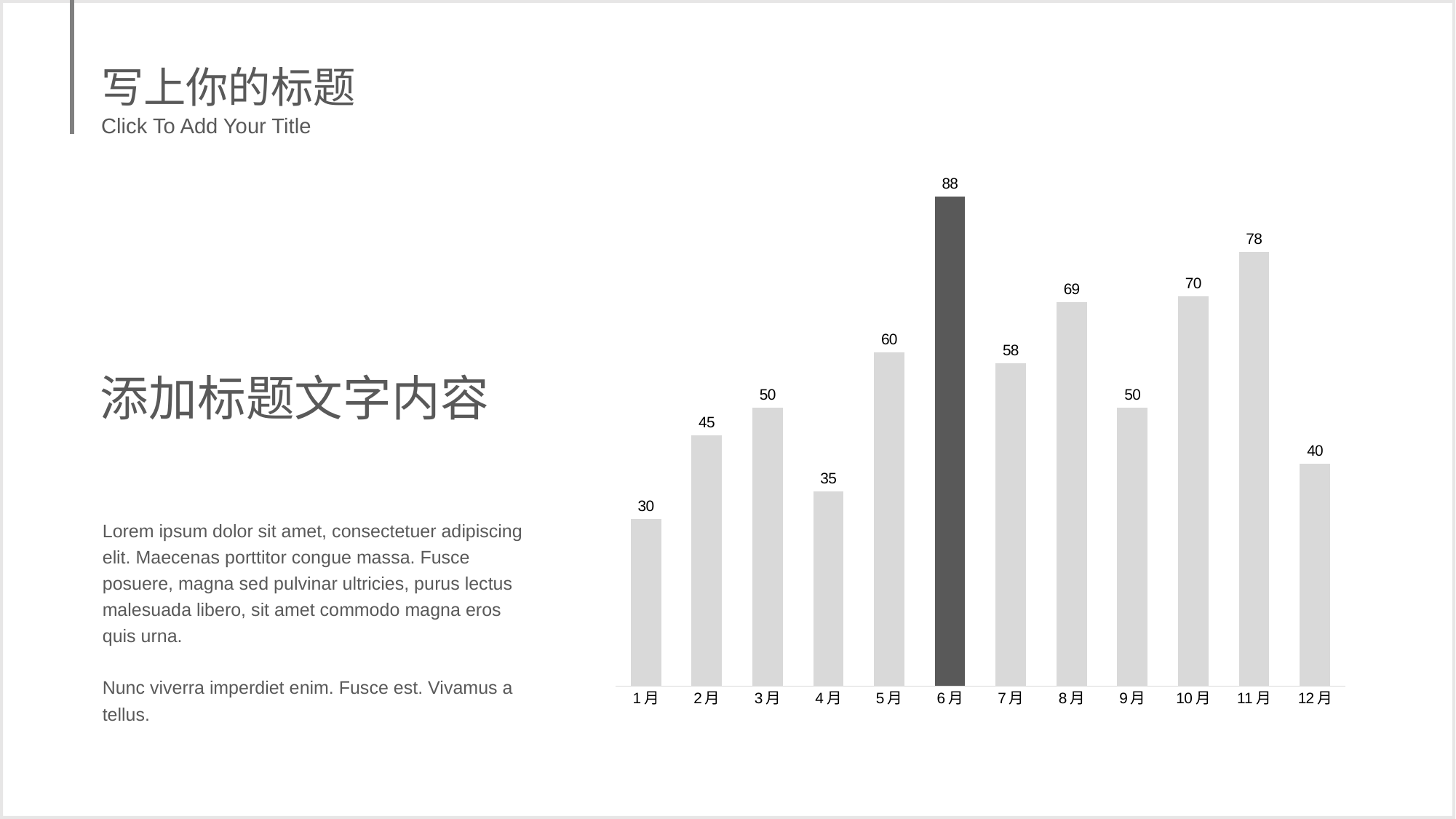

写上你的标题
Click To Add Your Title

### Chart

| Category | 系列 1 |
|---|---|
| 1月 | 30.0 |
| 2月 | 45.0 |
| 3月 | 50.0 |
| 4月 | 35.0 |
| 5月 | 60.0 |
| 6月 | 88.0 |
| 7月 | 58.0 |
| 8月 | 69.0 |
| 9月 | 50.0 |
| 10月 | 70.0 |
| 11月 | 78.0 |
| 12月 | 40.0 |
添加标题文字内容
Lorem ipsum dolor sit amet, consectetuer adipiscing elit. Maecenas porttitor congue massa. Fusce posuere, magna sed pulvinar ultricies, purus lectus malesuada libero, sit amet commodo magna eros quis urna.

Nunc viverra imperdiet enim. Fusce est. Vivamus a tellus.